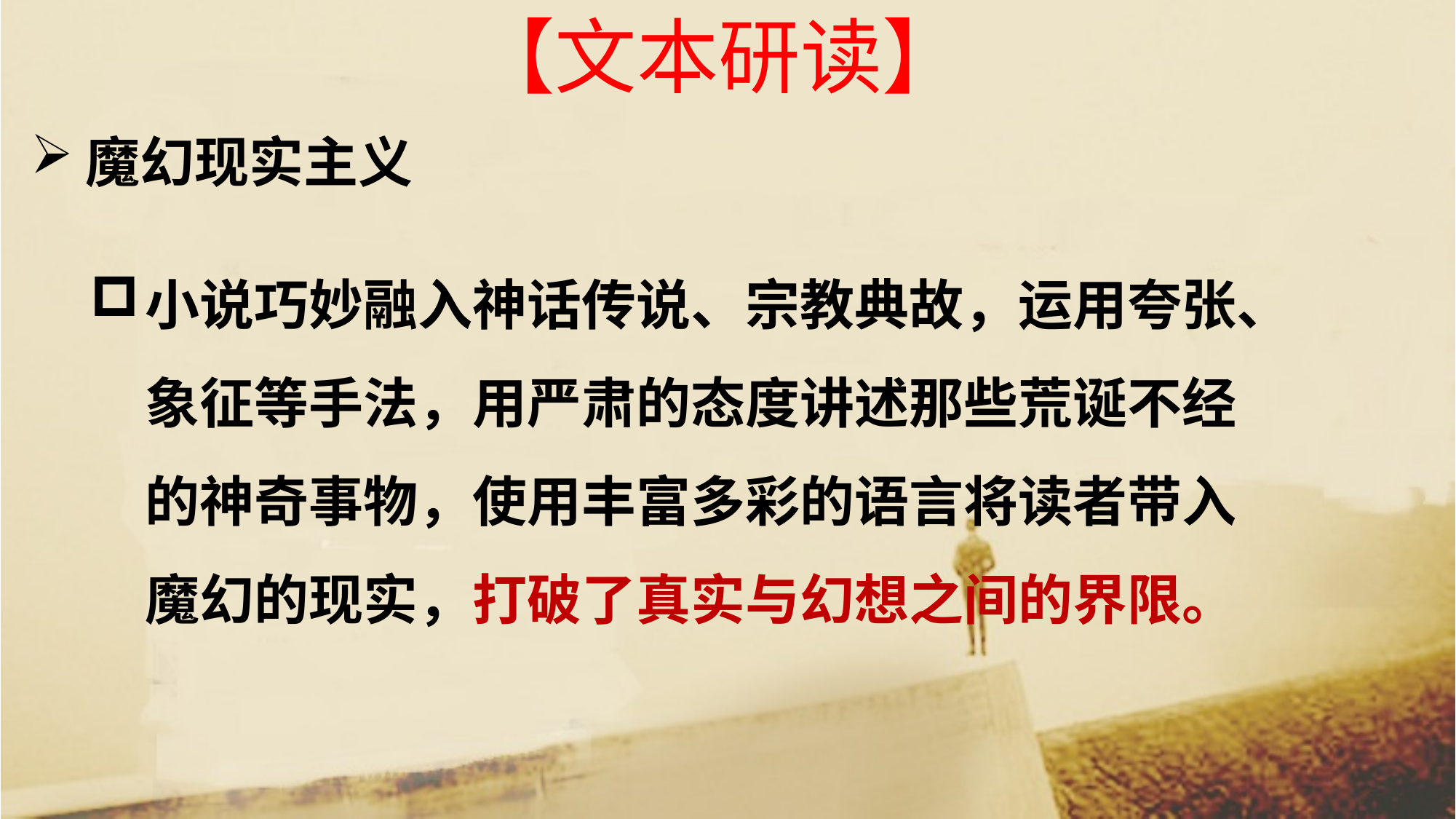

【文本研读】
魔幻现实主义
小说巧妙融入神话传说、宗教典故，运用夸张、象征等手法，用严肃的态度讲述那些荒诞不经的神奇事物，使用丰富多彩的语言将读者带入魔幻的现实，打破了真实与幻想之间的界限。